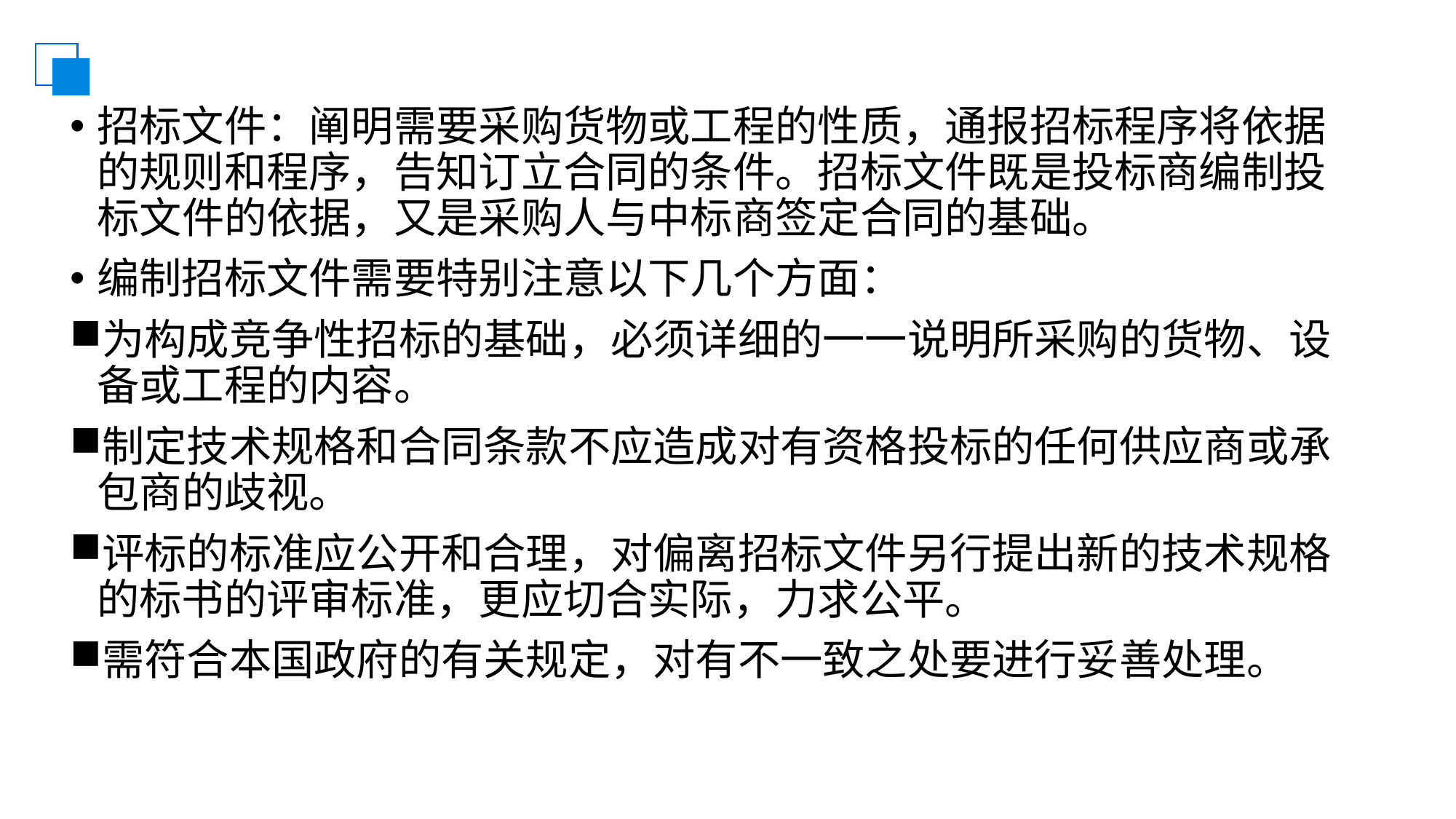

#
招标文件：阐明需要采购货物或工程的性质，通报招标程序将依据的规则和程序，告知订立合同的条件。招标文件既是投标商编制投标文件的依据，又是采购人与中标商签定合同的基础。
编制招标文件需要特别注意以下几个方面：
为构成竞争性招标的基础，必须详细的一一说明所采购的货物、设备或工程的内容。
制定技术规格和合同条款不应造成对有资格投标的任何供应商或承包商的歧视。
评标的标准应公开和合理，对偏离招标文件另行提出新的技术规格的标书的评审标准，更应切合实际，力求公平。
需符合本国政府的有关规定，对有不一致之处要进行妥善处理。